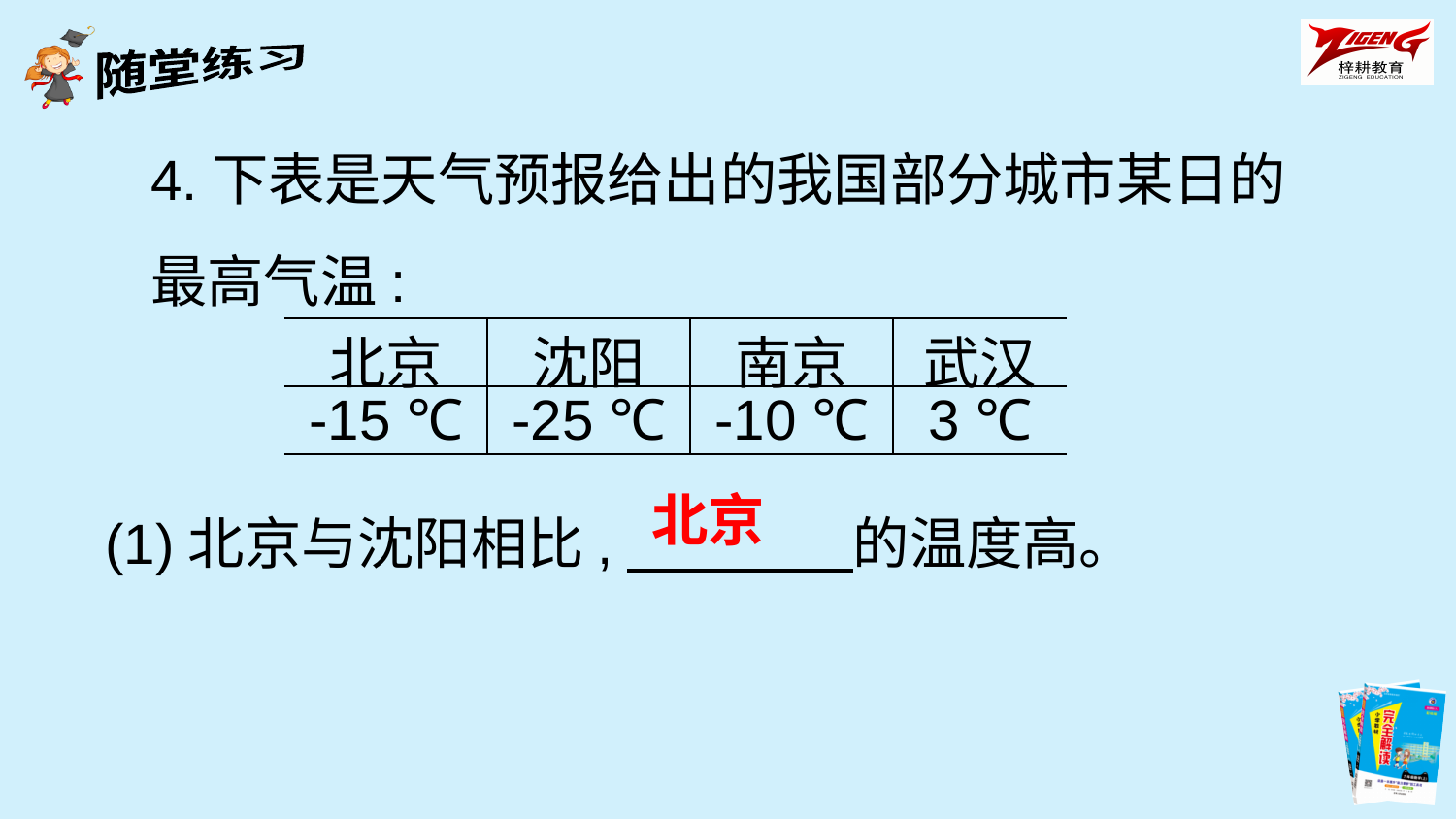

4.下表是天气预报给出的我国部分城市某日的最高气温:
| 北京 | 沈阳 | 南京 | 武汉 |
| --- | --- | --- | --- |
| -15 ℃ | -25 ℃ | -10 ℃ | 3 ℃ |
北京
(1)北京与沈阳相比,　　　　的温度高。